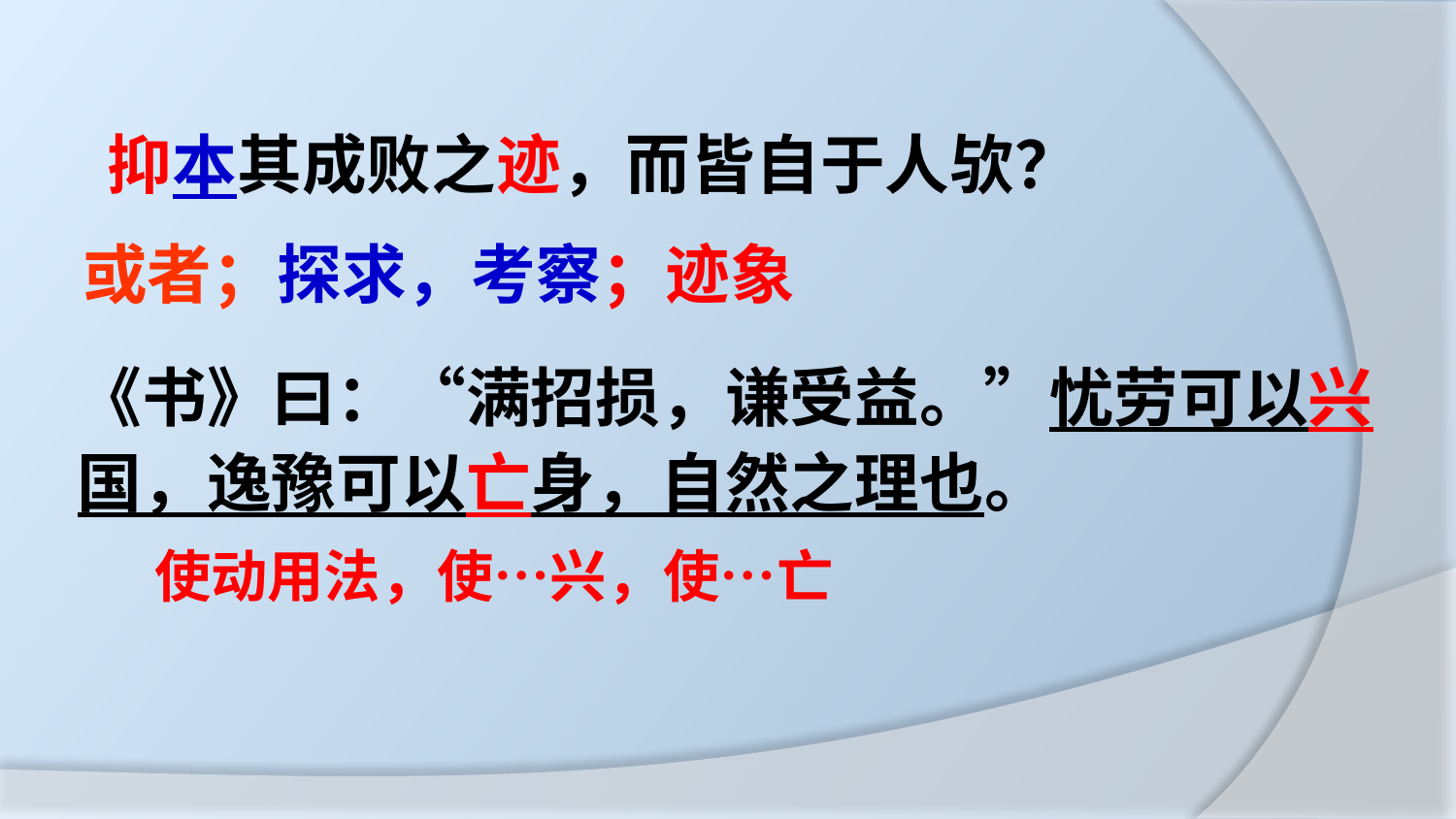

抑本其成败之迹，而皆自于人欤？

《书》曰：“满招损，谦受益。”忧劳可以兴国，逸豫可以亡身，自然之理也。
或者；探求，考察；迹象

使动用法，使…兴，使…亡